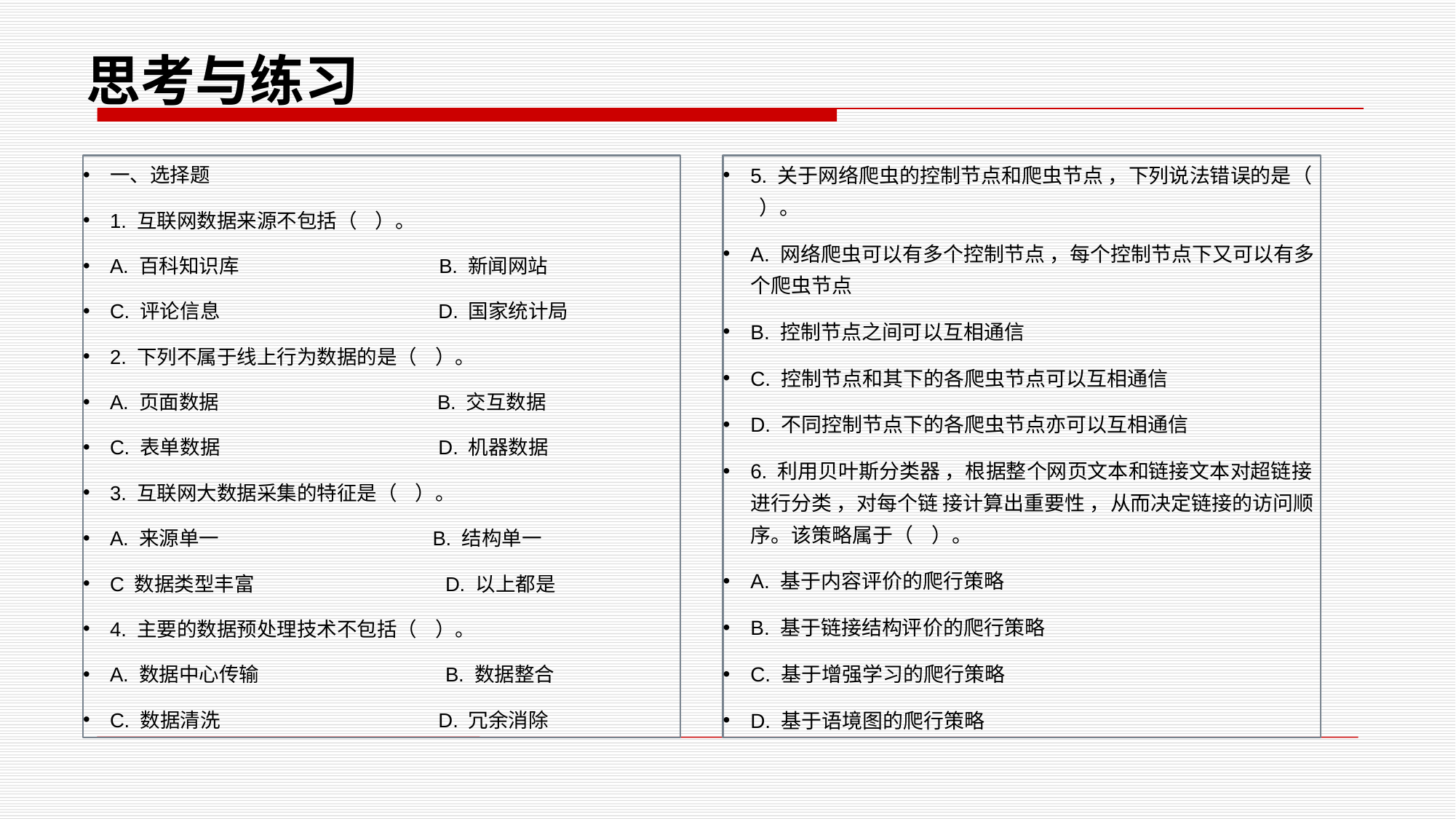

思考与练习
一、选择题
1. 互联网数据来源不包括（    ）。
A. 百科知识库                                           B. 新闻网站
C. 评论信息                                               D. 国家统计局
2. 下列不属于线上行为数据的是（    ）。
A. 页面数据                                               B. 交互数据
C. 表单数据                                               D. 机器数据
3. 互联网大数据采集的特征是（    ）。
A. 来源单一                                              B. 结构单一
C 数据类型丰富                                         D. 以上都是
4. 主要的数据预处理技术不包括（    ）。
A. 数据中心传输                                        B. 数据整合
C. 数据清洗                                               D. 冗余消除

5. 关于网络爬虫的控制节点和爬虫节点 ，下列说法错误的是（    ）。
A. 网络爬虫可以有多个控制节点 ，每个控制节点下又可以有多个爬虫节点
B. 控制节点之间可以互相通信
C. 控制节点和其下的各爬虫节点可以互相通信
D. 不同控制节点下的各爬虫节点亦可以互相通信
6. 利用贝叶斯分类器 ，根据整个网页文本和链接文本对超链接进行分类 ，对每个链 接计算出重要性 ，从而决定链接的访问顺序。该策略属于（    ）。
A. 基于内容评价的爬行策略
B. 基于链接结构评价的爬行策略
C. 基于增强学习的爬行策略
D. 基于语境图的爬行策略

54
54